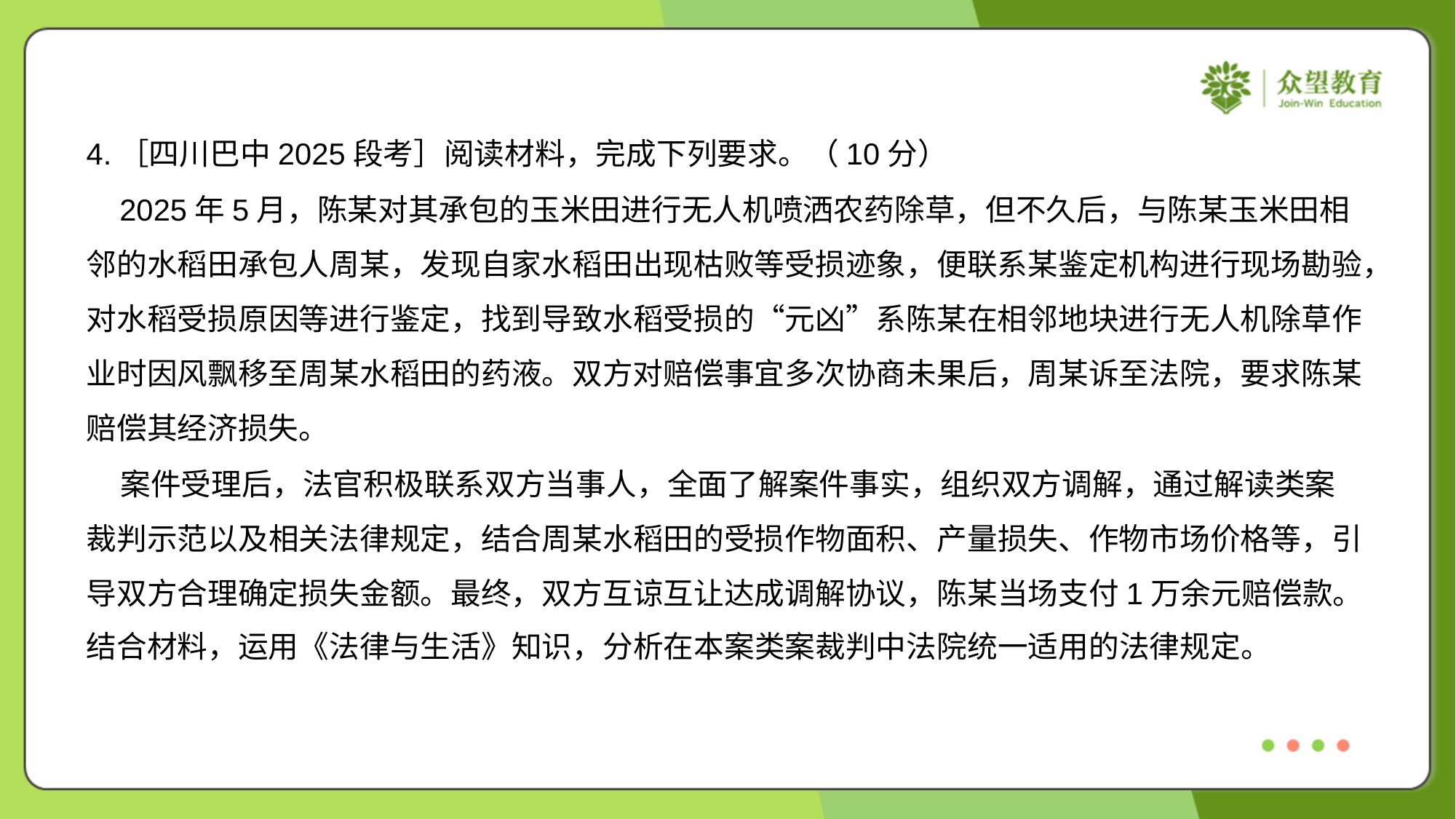

4.［四川巴中2025段考］阅读材料，完成下列要求。（10分）
    2025年5月，陈某对其承包的玉米田进行无人机喷洒农药除草，但不久后，与陈某玉米田相
邻的水稻田承包人周某，发现自家水稻田出现枯败等受损迹象，便联系某鉴定机构进行现场勘验，
对水稻受损原因等进行鉴定，找到导致水稻受损的“元凶”系陈某在相邻地块进行无人机除草作
业时因风飘移至周某水稻田的药液。双方对赔偿事宜多次协商未果后，周某诉至法院，要求陈某
赔偿其经济损失。
    案件受理后，法官积极联系双方当事人，全面了解案件事实，组织双方调解，通过解读类案
裁判示范以及相关法律规定，结合周某水稻田的受损作物面积、产量损失、作物市场价格等，引
导双方合理确定损失金额。最终，双方互谅互让达成调解协议，陈某当场支付1万余元赔偿款。
结合材料，运用《法律与生活》知识，分析在本案类案裁判中法院统一适用的法律规定。